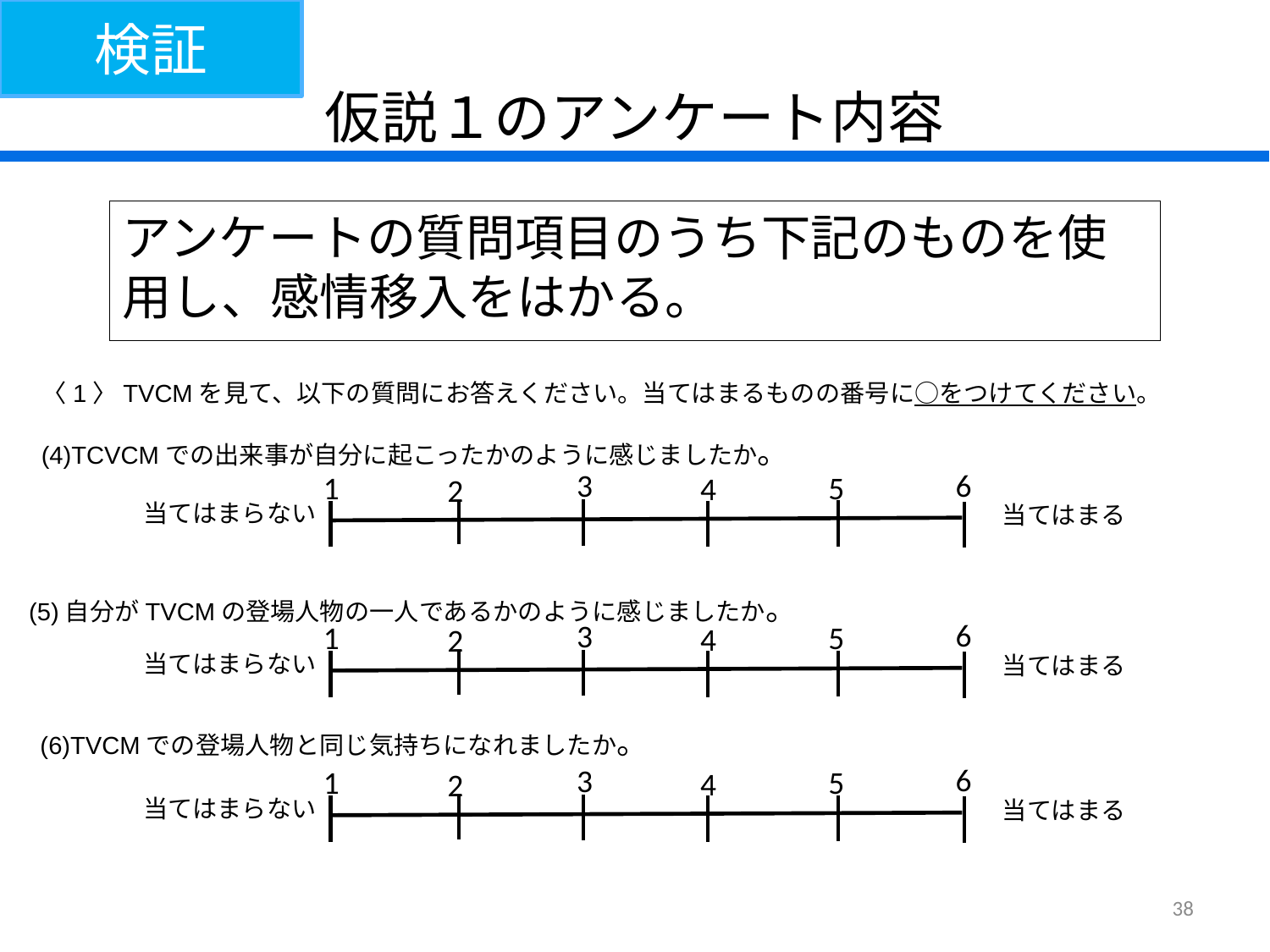

検証
# 仮説１のアンケート内容
アンケートの質問項目のうち下記のものを使用し、感情移入をはかる。
〈1〉TVCMを見て、以下の質問にお答えください。当てはまるものの番号に○をつけてください。
(4)TCVCMでの出来事が自分に起こったかのように感じましたか。
6
3
5
1
4
2
当てはまらない
当てはまる
(5)自分がTVCMの登場人物の一人であるかのように感じましたか。
6
3
5
1
4
2
当てはまらない
当てはまる
(6)TVCMでの登場人物と同じ気持ちになれましたか。
6
3
5
1
4
2
当てはまらない
当てはまる
38